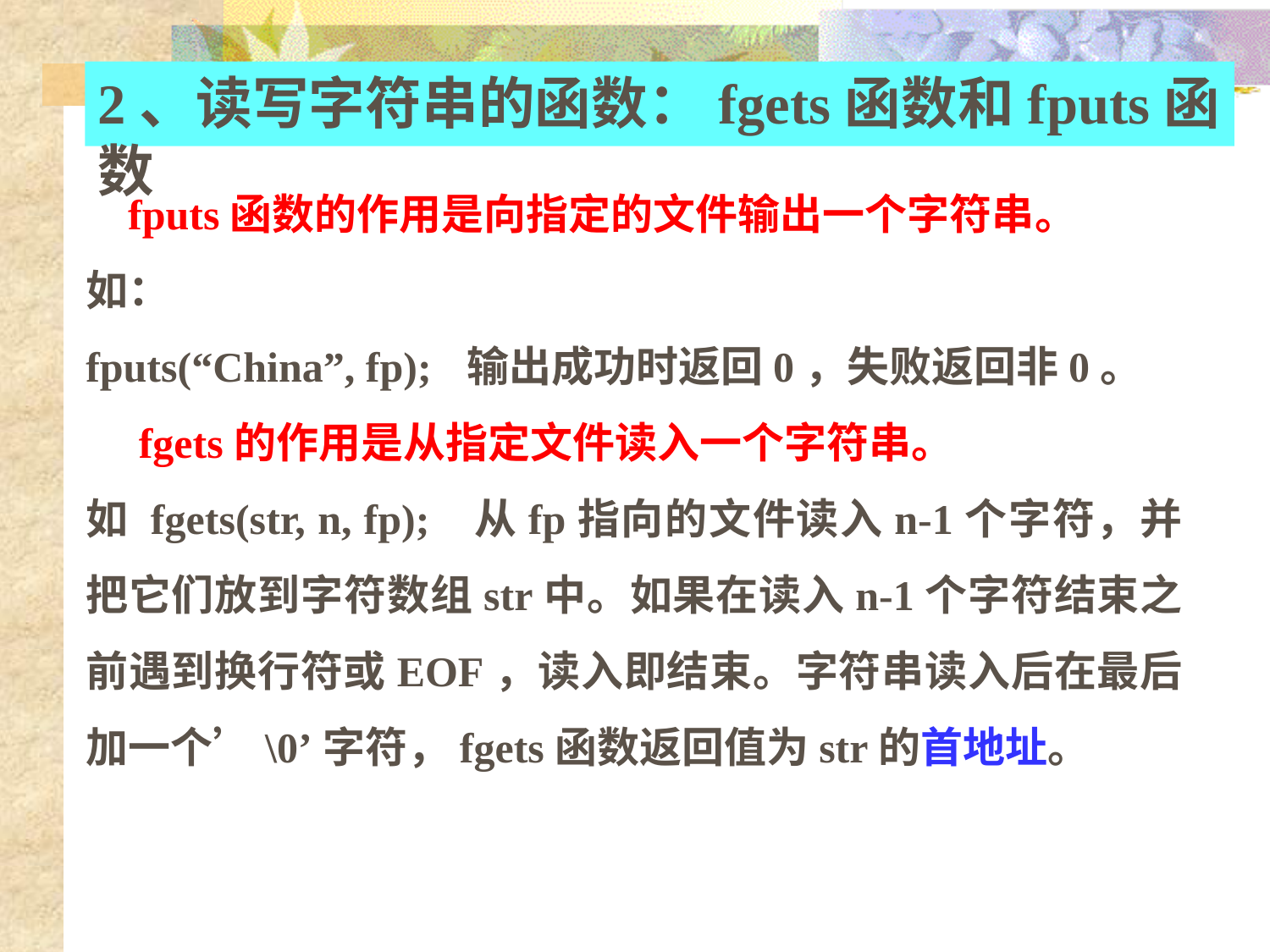

2、读写字符串的函数：fgets函数和fputs函数
    fputs函数的作用是向指定的文件输出一个字符串。
如：
fputs(“China”, fp);	输出成功时返回0，失败返回非0。
     fgets的作用是从指定文件读入一个字符串。
如 fgets(str, n, fp);	从fp指向的文件读入n-1个字符，并把它们放到字符数组str中。如果在读入n-1个字符结束之前遇到换行符或EOF，读入即结束。字符串读入后在最后加一个’\0’字符，fgets函数返回值为str的首地址。